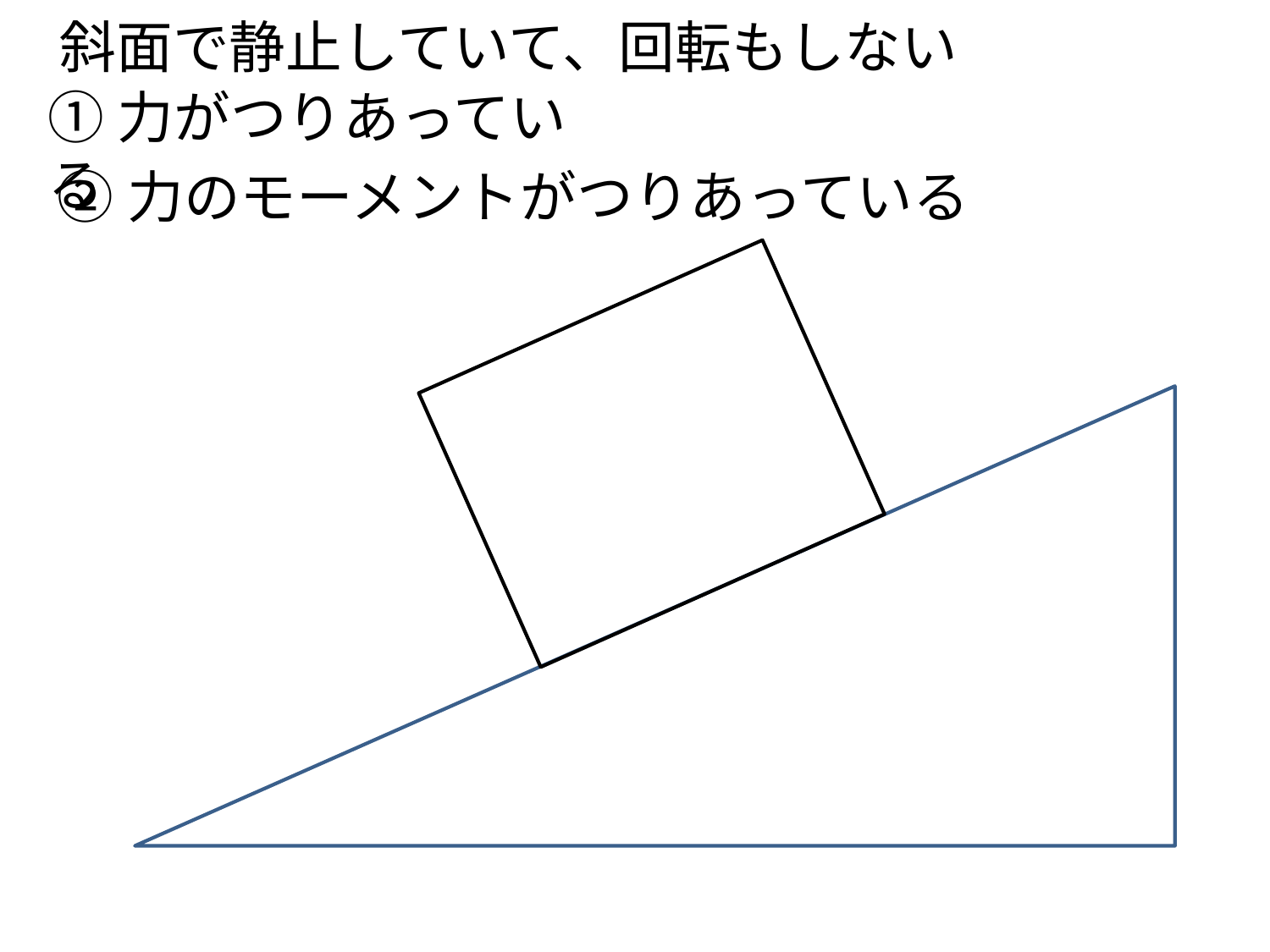

斜面で静止していて、回転もしない
①力がつりあっている
②力のモーメントがつりあっている